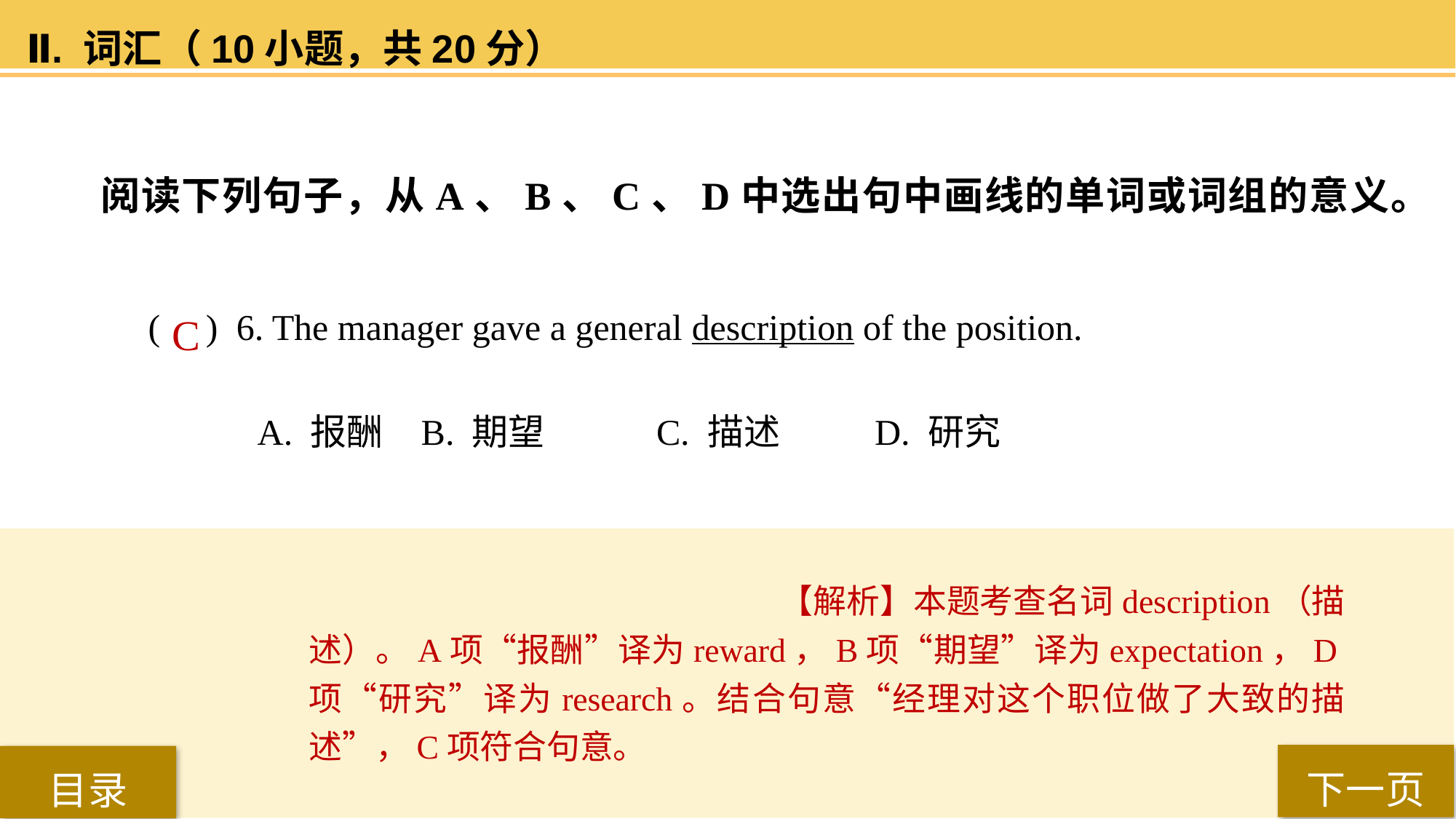

Ⅱ. 词汇（10小题，共20分）
阅读下列句子，从A、B、C、D中选出句中画线的单词或词组的意义。
(     )  6. The manager gave a general description of the position.

A. 报酬 	B. 期望	 C. 描述	 D. 研究
C
【解析】本题考查名词description（描述）。A项“报酬”译为reward，B项“期望”译为expectation，D项“研究”译为research。结合句意“经理对这个职位做了大致的描述”，C项符合句意。